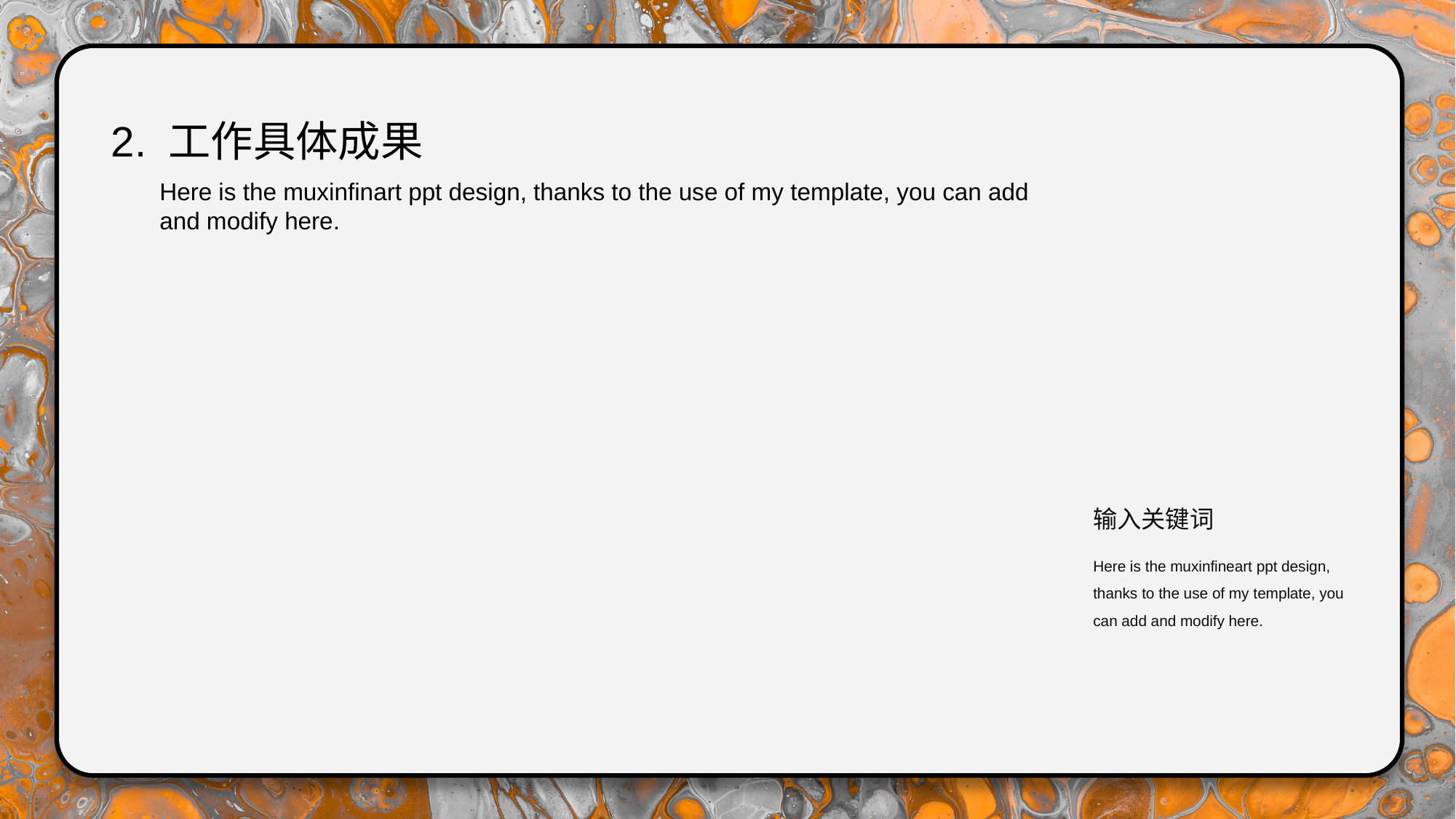

2. 工作具体成果
Here is the muxinfinart ppt design, thanks to the use of my template, you can add and modify here.

输入关键词
Here is the muxinfineart ppt design, thanks to the use of my template, you can add and modify here.